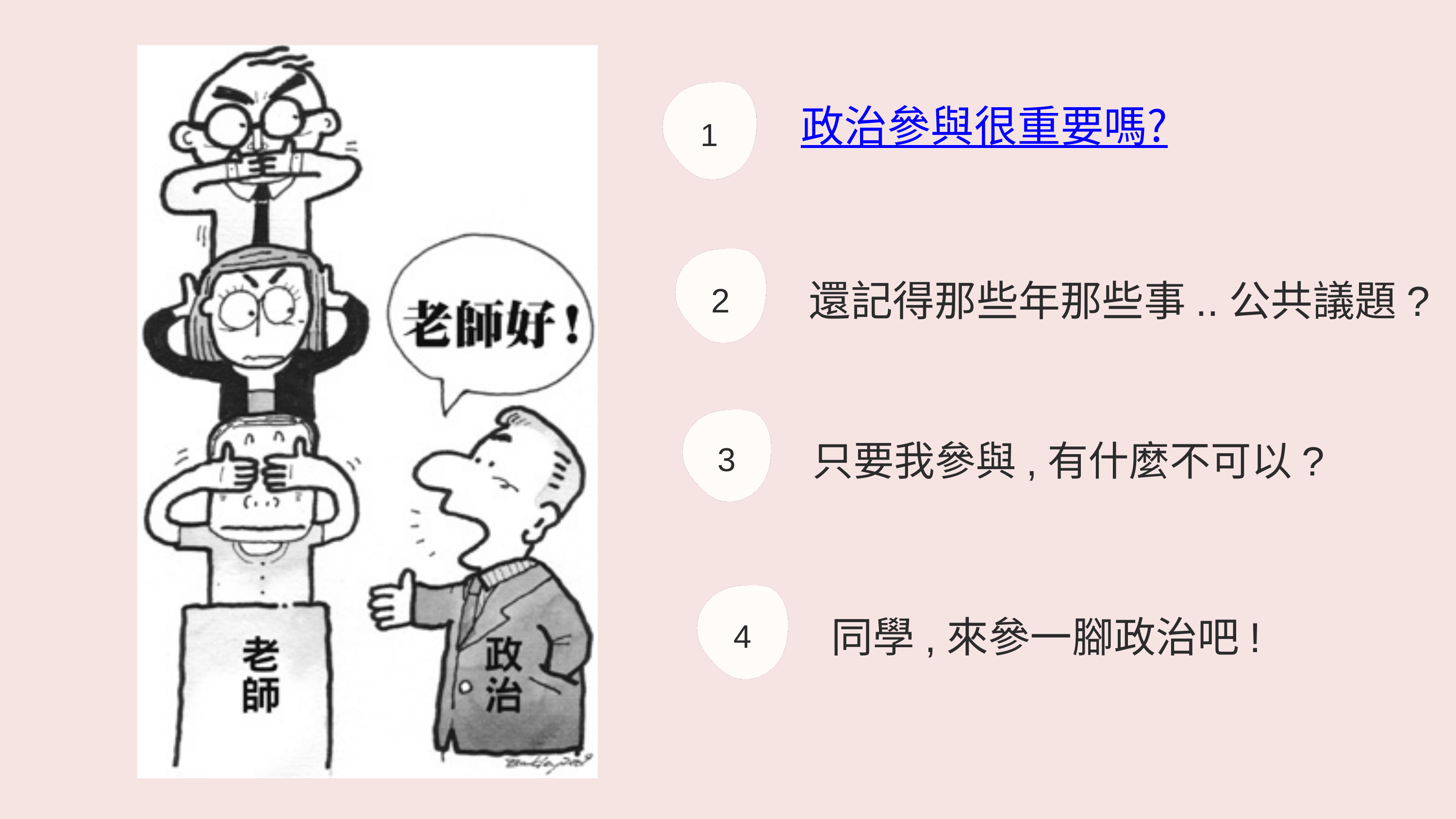

政治參與很重要嗎?
1

還記得那些年那些事..公共議題?
2

只要我參與,有什麼不可以?
3

同學,來參一腳政治吧!
4